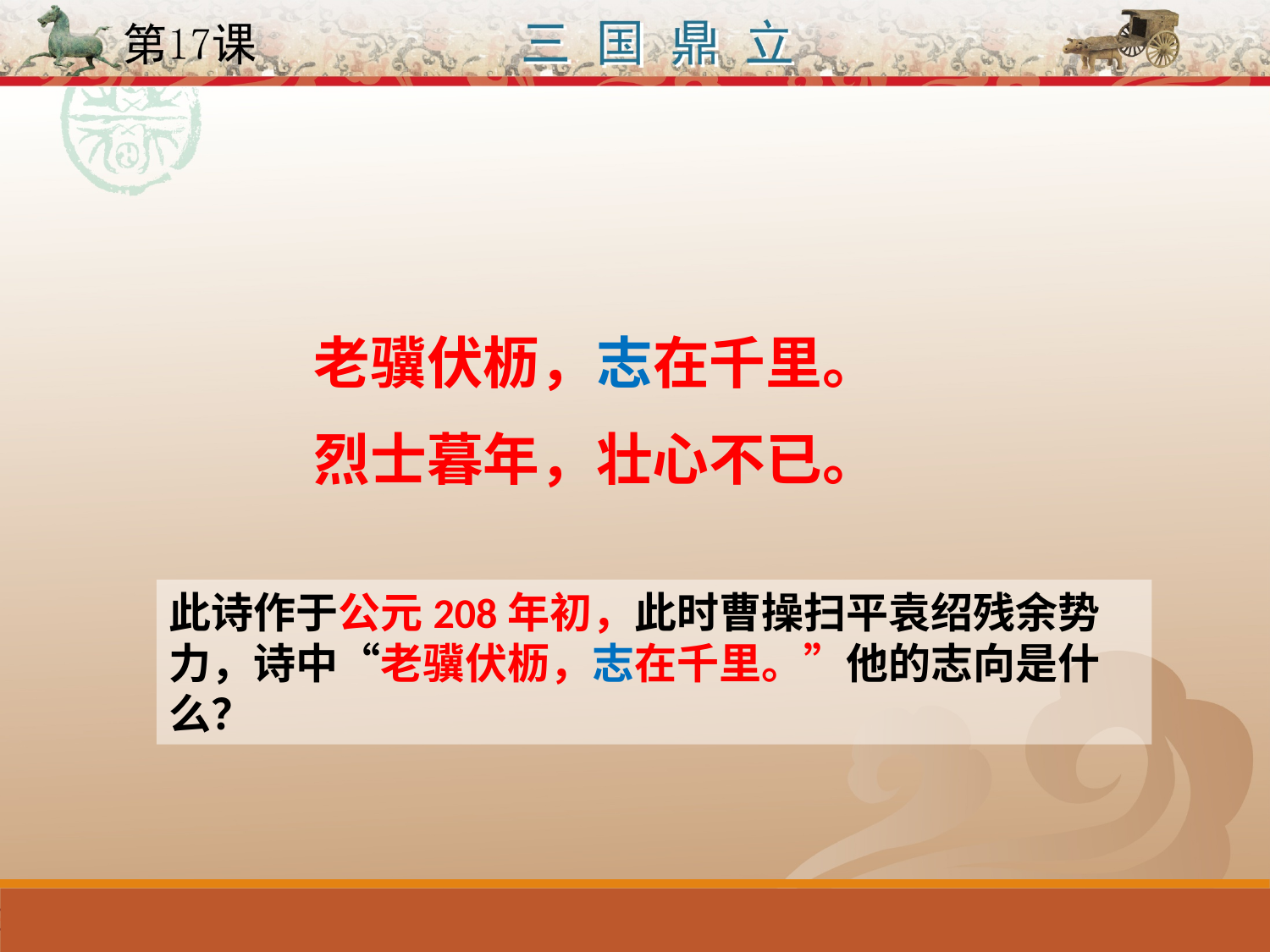

老骥伏枥，志在千里。
烈士暮年，壮心不已。
此诗作于公元208年初，此时曹操扫平袁绍残余势力，诗中“老骥伏枥，志在千里。”他的志向是什么？